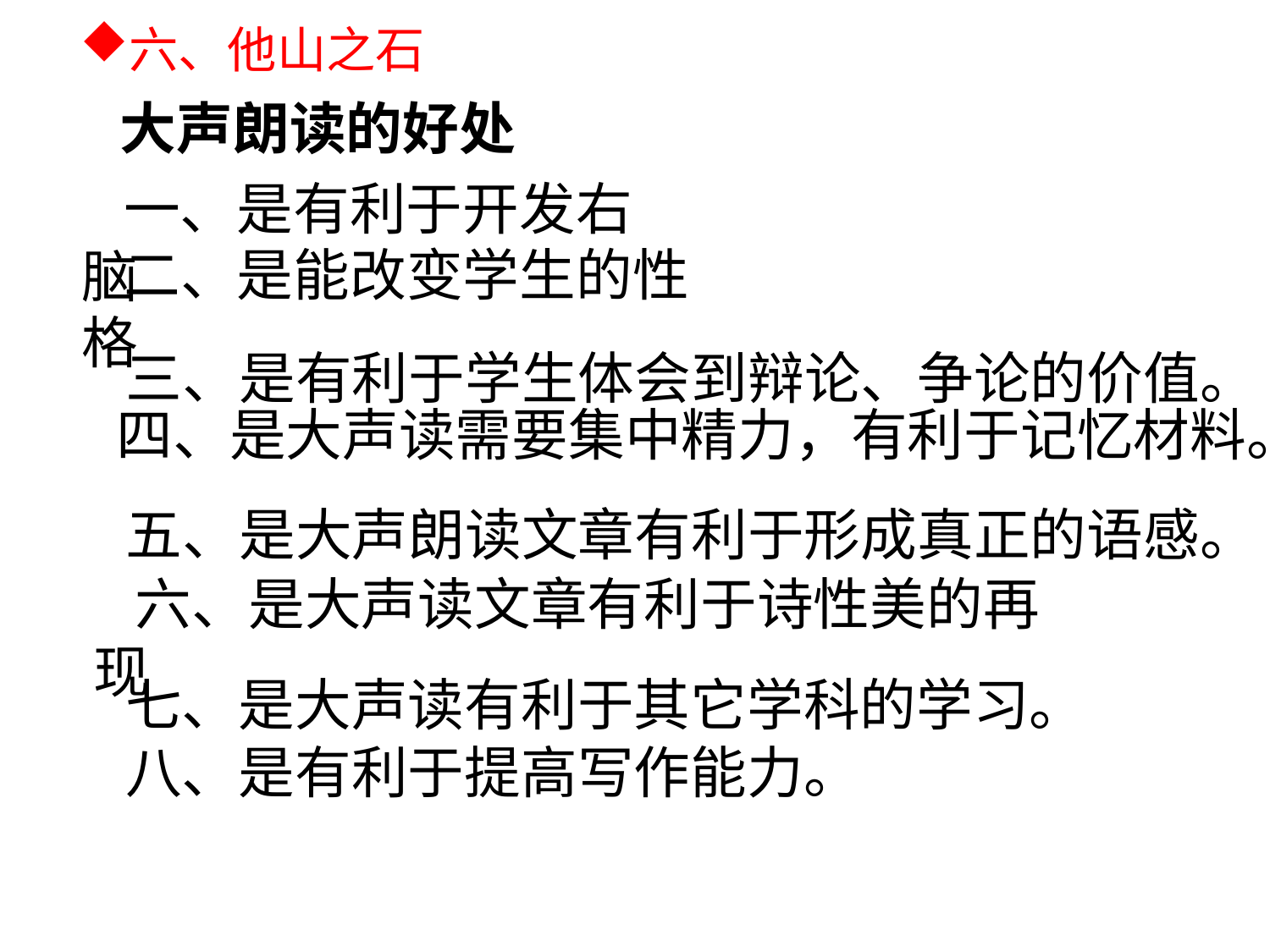

# 六、他山之石
大声朗读的好处
一、是有利于开发右脑
二、是能改变学生的性格
三、是有利于学生体会到辩论、争论的价值。
四、是大声读需要集中精力，有利于记忆材料。
五、是大声朗读文章有利于形成真正的语感。
六、是大声读文章有利于诗性美的再现
七、是大声读有利于其它学科的学习。
八、是有利于提高写作能力。